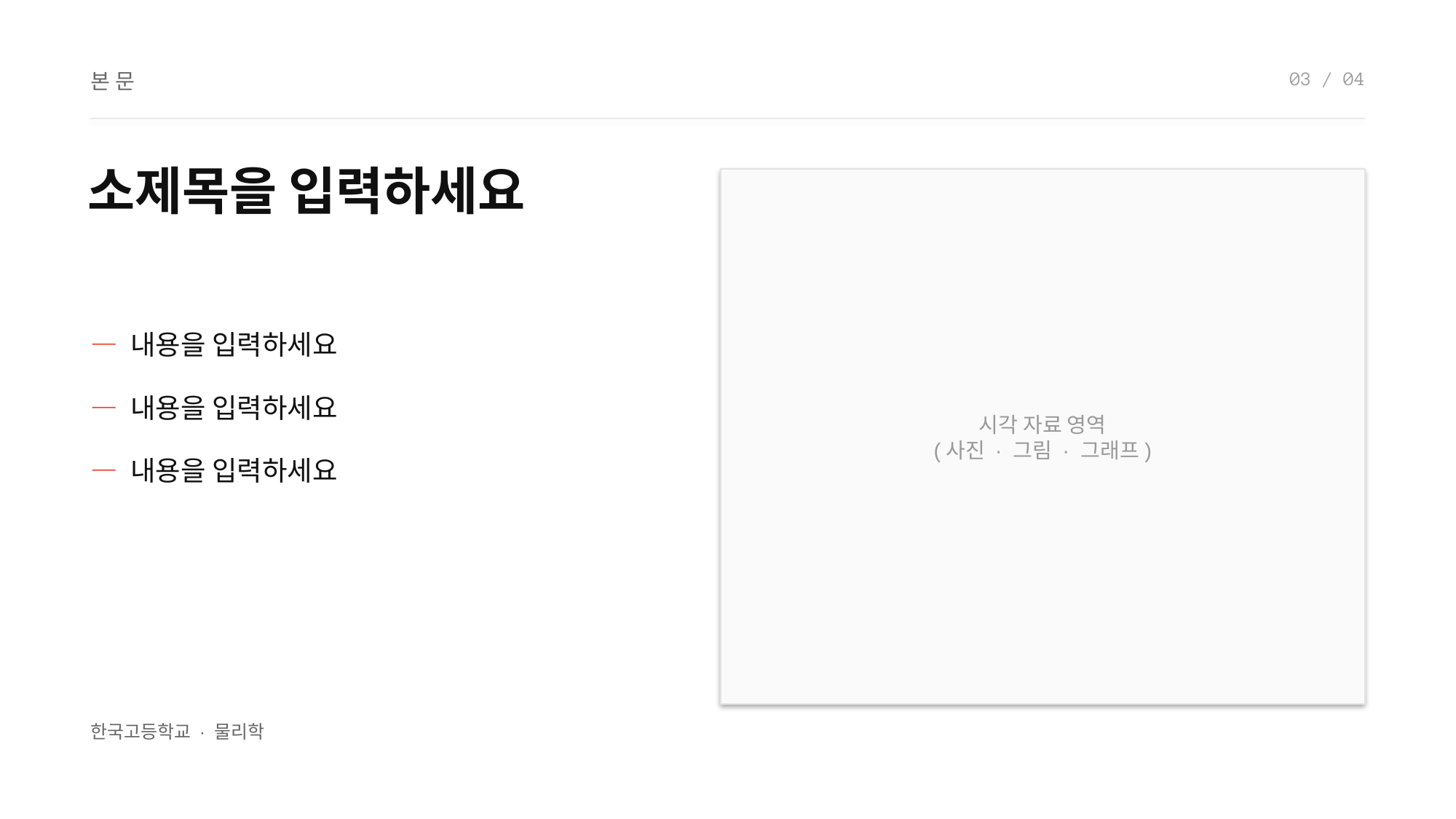

03 / 04
본문

소제목을 입력하세요
시각 자료 영역
(사진 · 그림 · 그래프)
— 내용을 입력하세요
— 내용을 입력하세요
— 내용을 입력하세요
한국고등학교 · 물리학